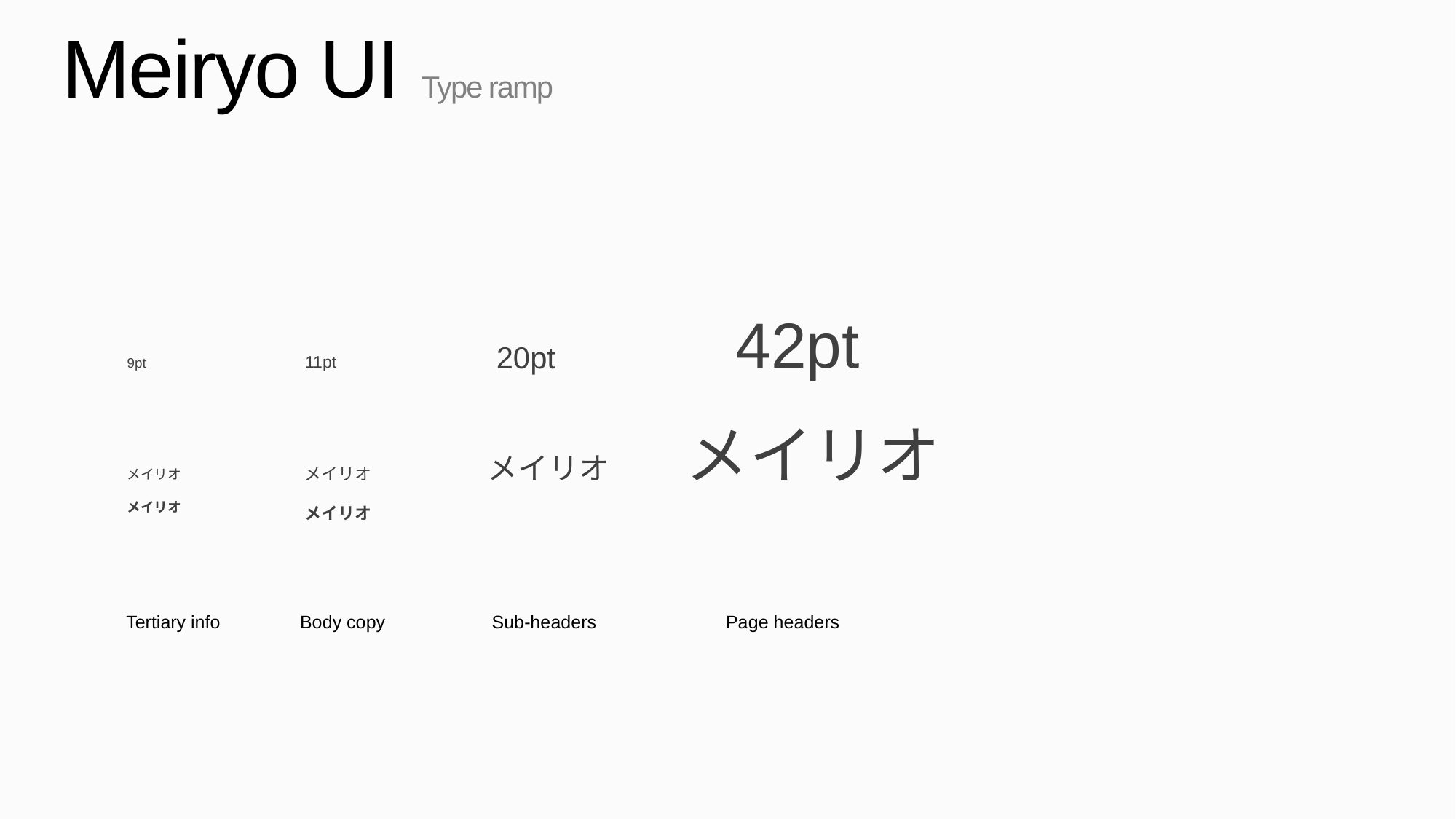

# Meiryo UI Type ramp

42pt
20pt
11pt
9pt
メイリオ

メイリオ

メイリオ

メイリオ

メイリオ

メイリオ

Tertiary info
Body copy
Sub-headers
Page headers